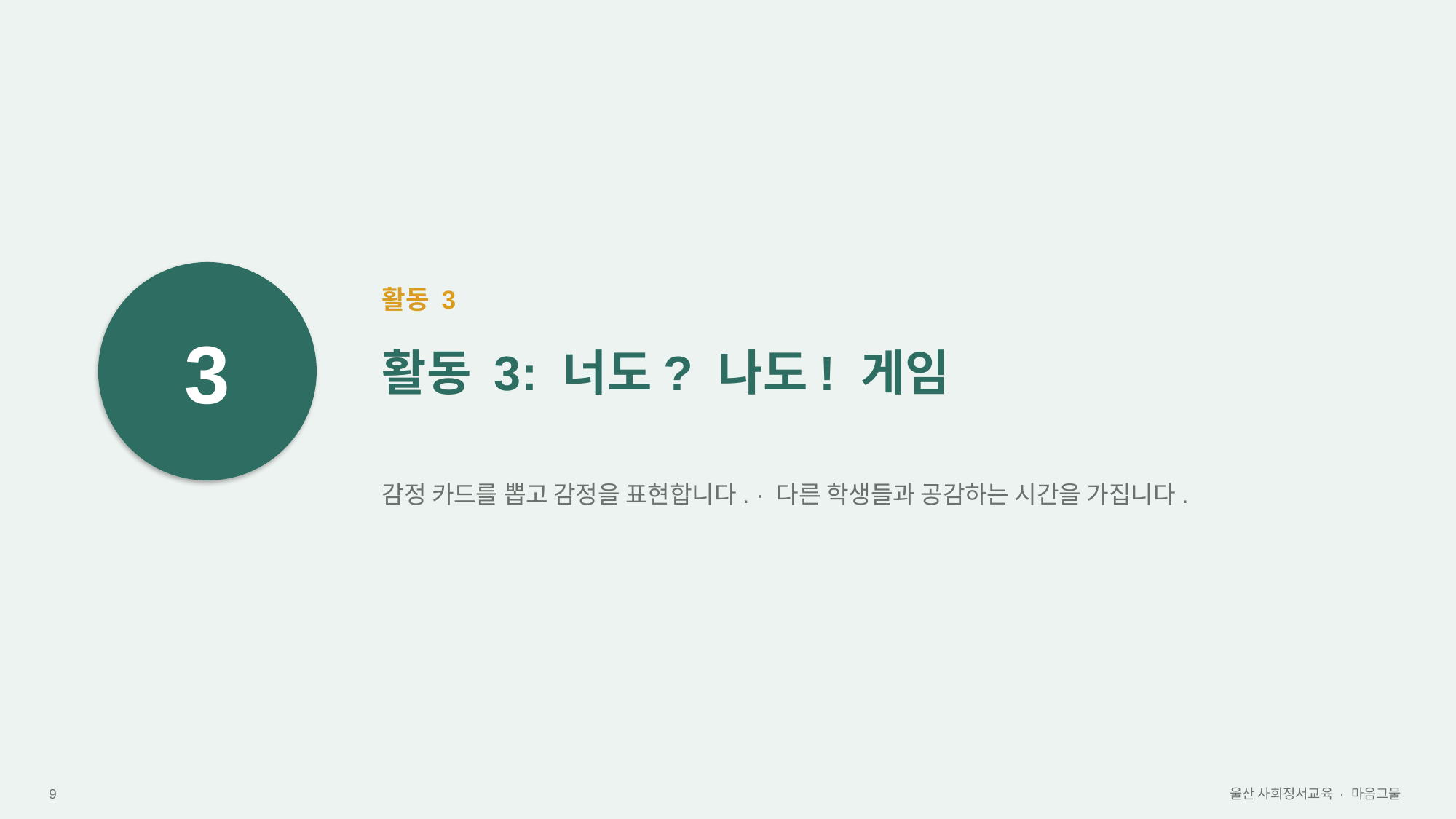

3
활동 3
활동 3: 너도? 나도! 게임
감정 카드를 뽑고 감정을 표현합니다. · 다른 학생들과 공감하는 시간을 가집니다.
9
울산 사회정서교육 · 마음그물